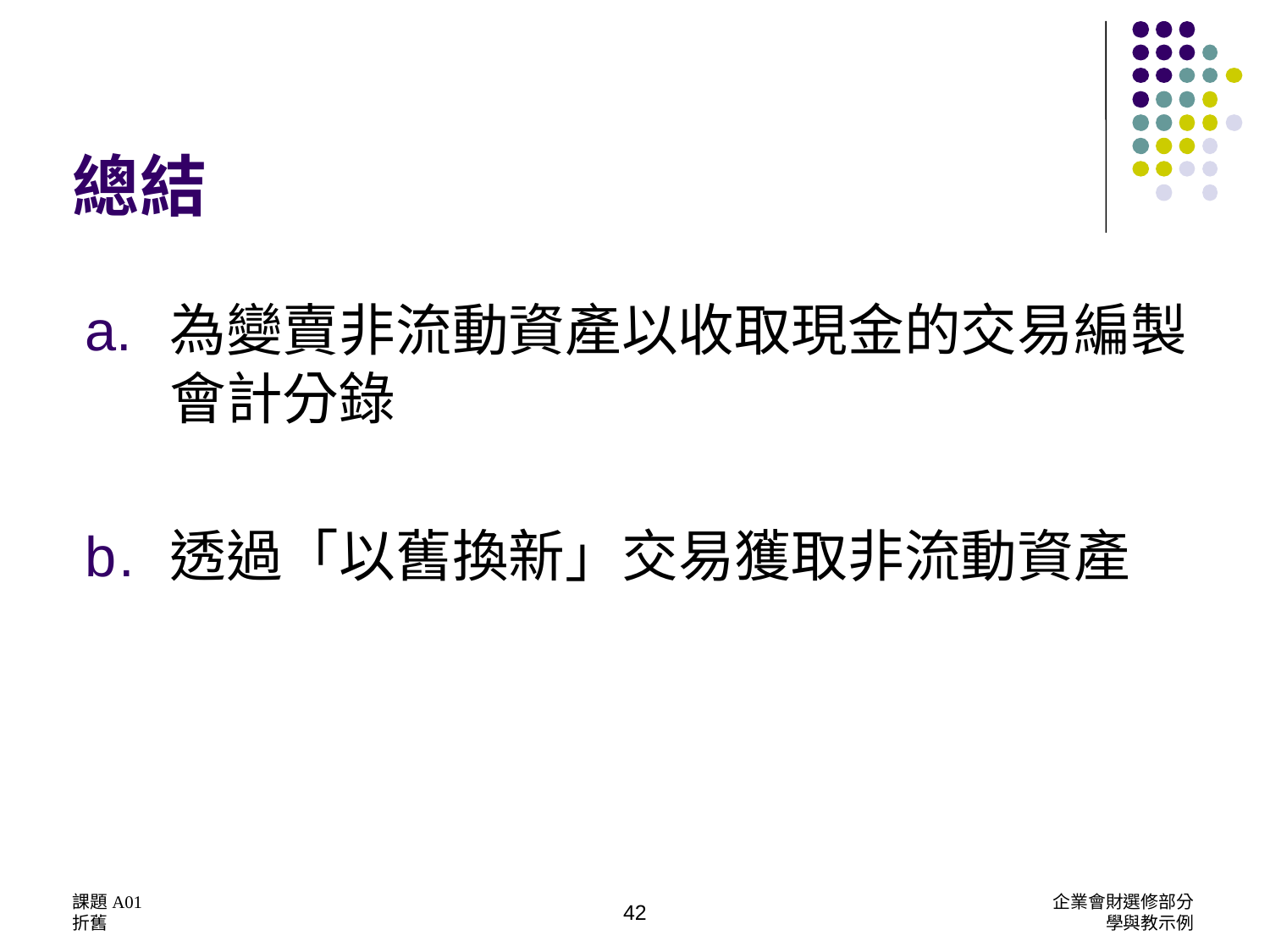

# 總結
為變賣非流動資產以收取現金的交易編製會計分錄

透過「以舊換新」交易獲取非流動資產

課題A01
折舊

企業會財選修部分
學與教示例

42